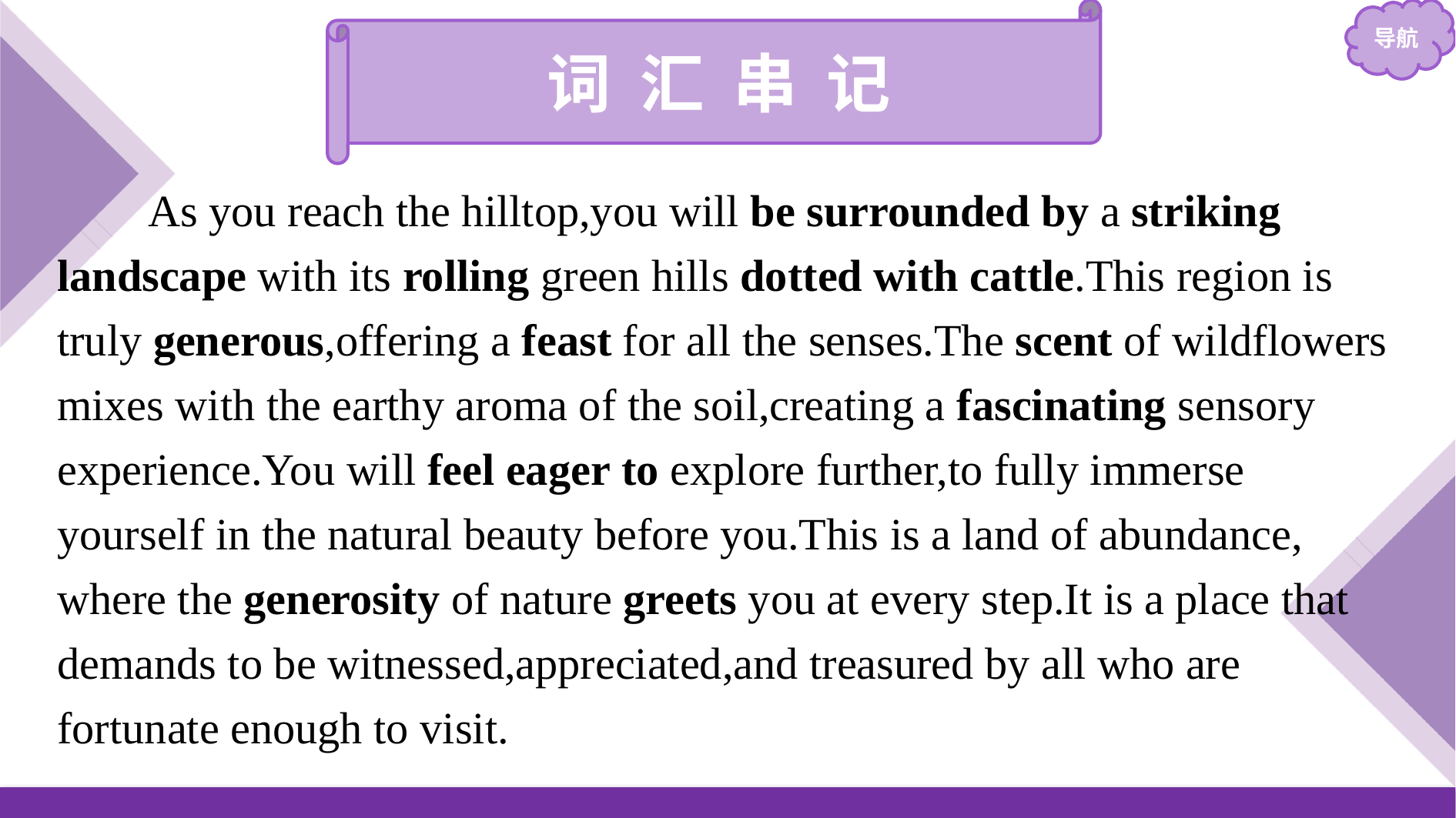

词  汇  串  记
As you reach the hilltop,you will be surrounded by a striking landscape with its rolling green hills dotted with cattle.This region is truly generous,offering a feast for all the senses.The scent of wildflowers mixes with the earthy aroma of the soil,creating a fascinating sensory experience.You will feel eager to explore further,to fully immerse yourself in the natural beauty before you.This is a land of abundance, where the generosity of nature greets you at every step.It is a place that demands to be witnessed,appreciated,and treasured by all who are fortunate enough to visit.